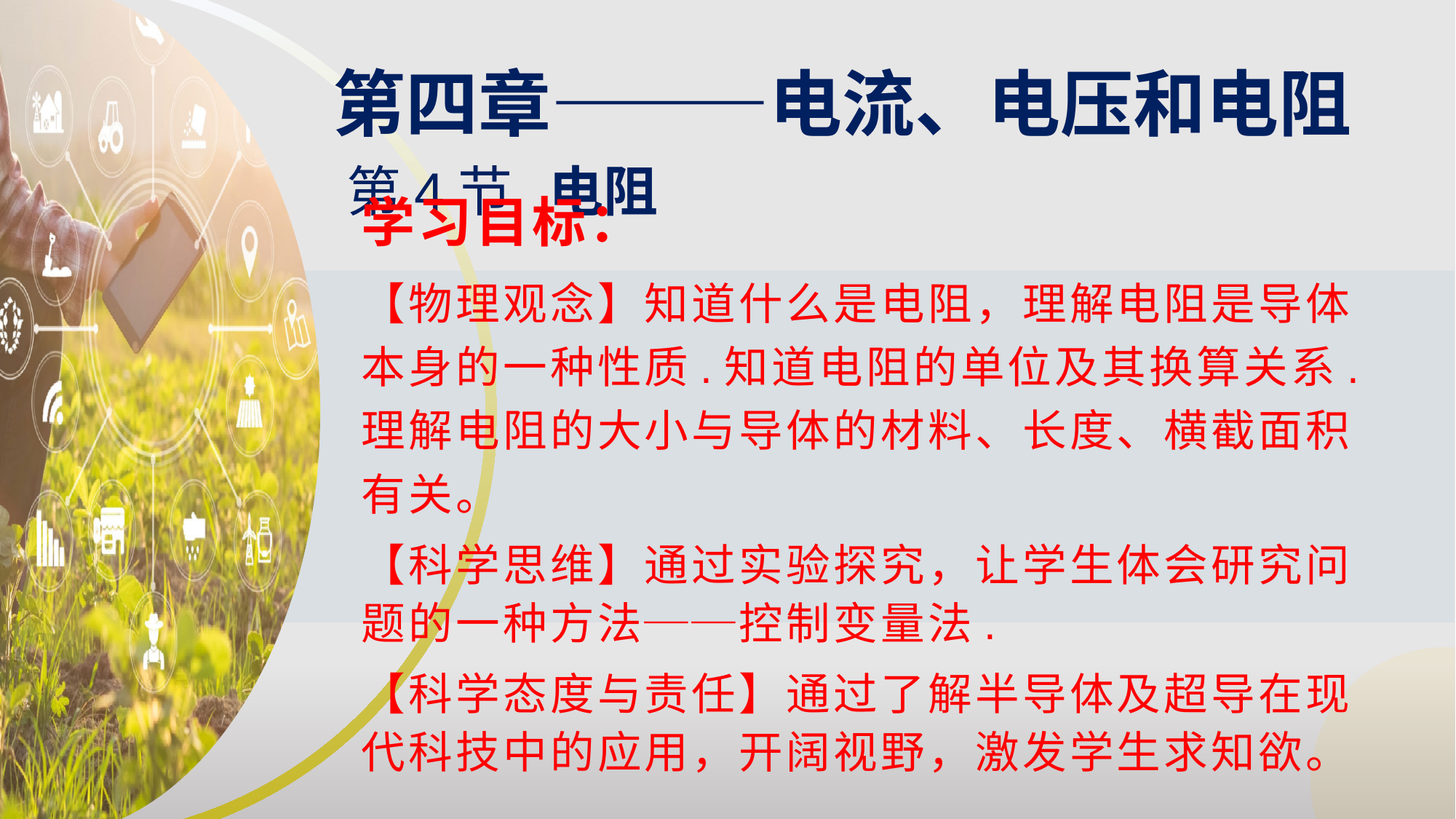

第四章———电流、电压和电阻
第4节   电阻

学习目标：
【物理观念】知道什么是电阻，理解电阻是导体本身的一种性质.知道电阻的单位及其换算关系.理解电阻的大小与导体的材料、长度、横截面积有关。
【科学思维】通过实验探究，让学生体会研究问题的一种方法──控制变量法.
【科学态度与责任】通过了解半导体及超导在现代科技中的应用，开阔视野，激发学生求知欲。